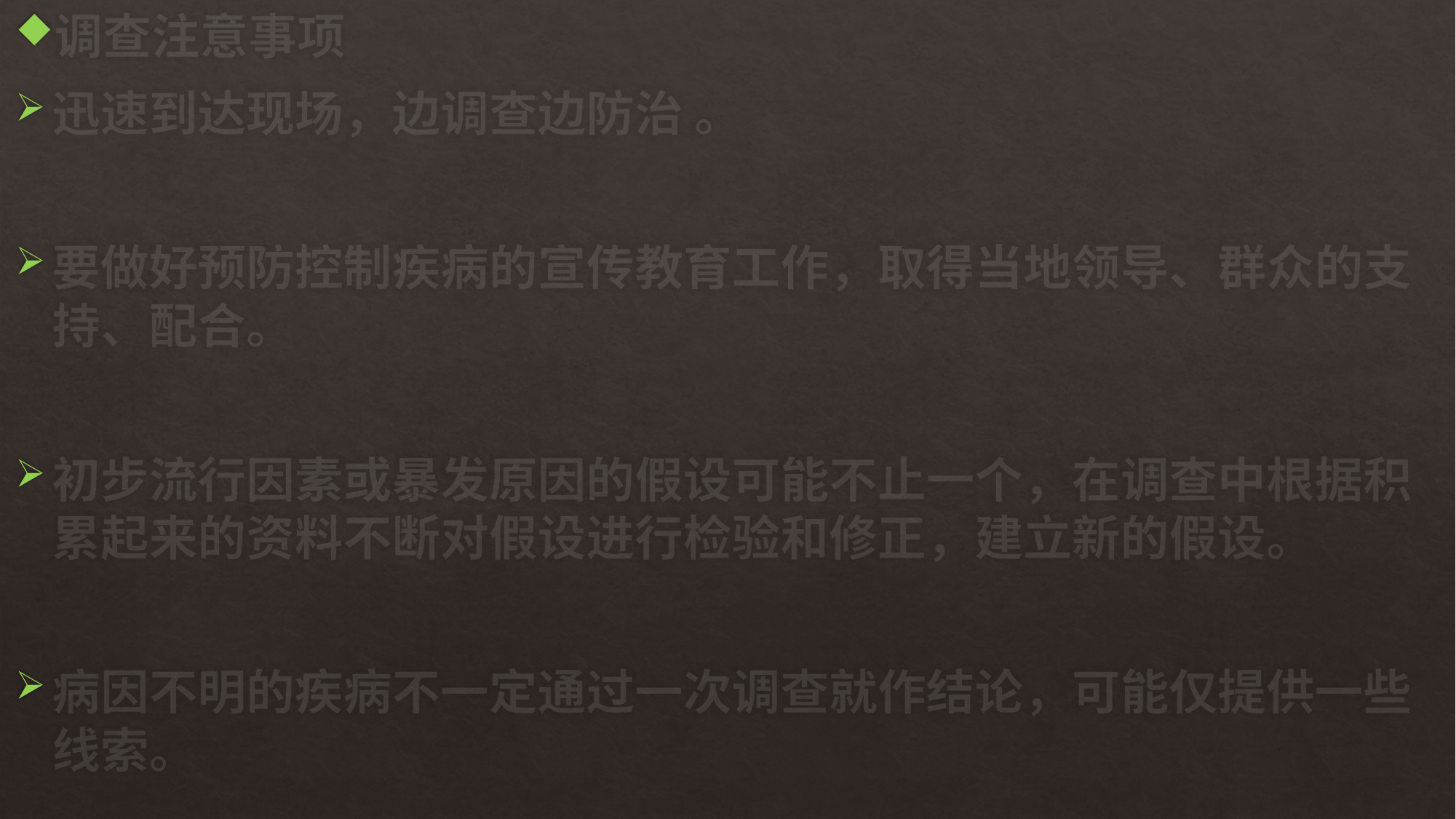

调查注意事项
迅速到达现场，边调查边防治 。

要做好预防控制疾病的宣传教育工作，取得当地领导、群众的支持、配合。

初步流行因素或暴发原因的假设可能不止一个，在调查中根据积累起来的资料不断对假设进行检验和修正，建立新的假设。

病因不明的疾病不一定通过一次调查就作结论，可能仅提供一些线索。